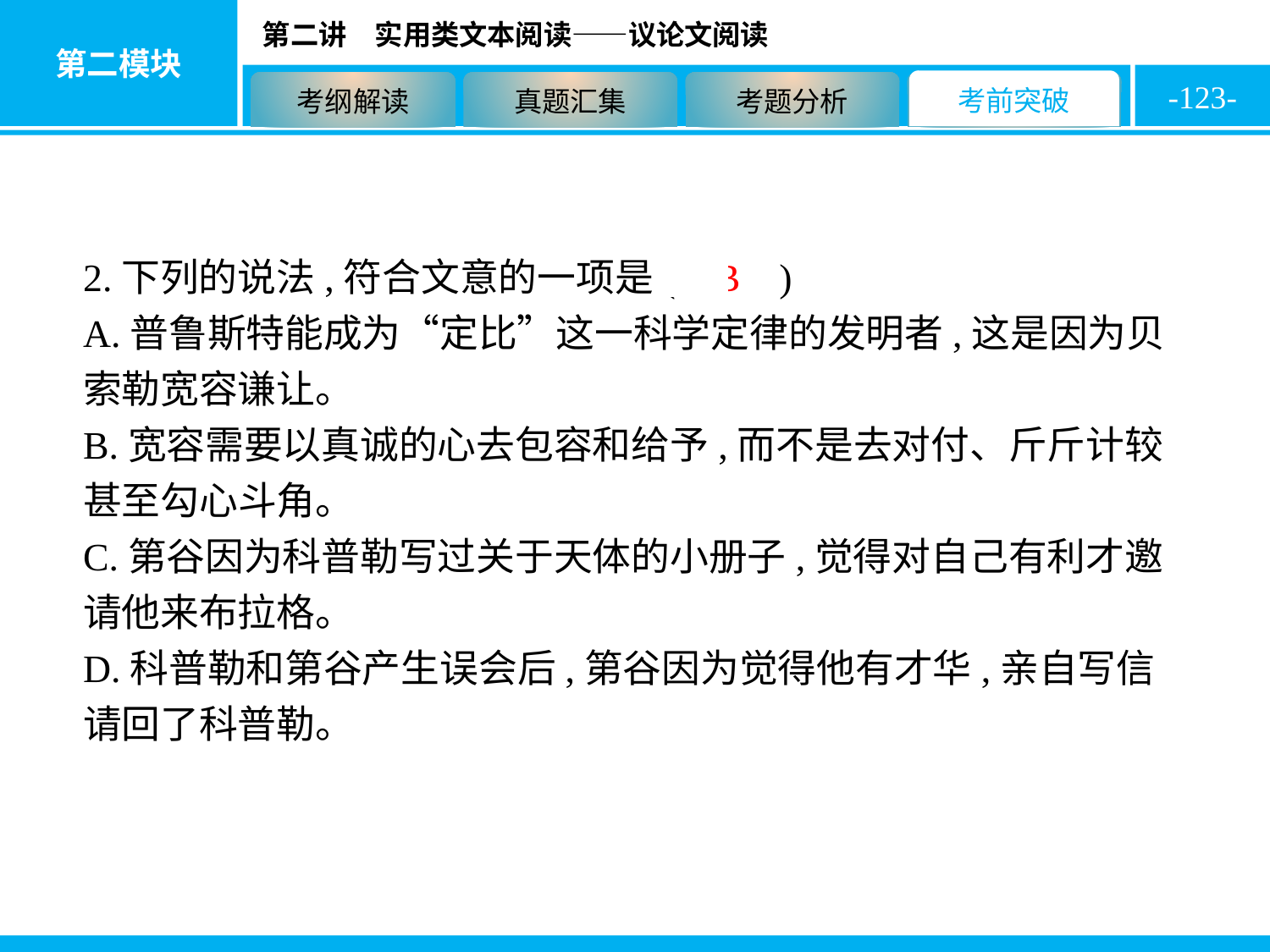

-123-
2.下列的说法,符合文意的一项是(    B    )
A.普鲁斯特能成为“定比”这一科学定律的发明者,这是因为贝索勒宽容谦让。
B.宽容需要以真诚的心去包容和给予,而不是去对付、斤斤计较甚至勾心斗角。
C.第谷因为科普勒写过关于天体的小册子,觉得对自己有利才邀请他来布拉格。
D.科普勒和第谷产生误会后,第谷因为觉得他有才华,亲自写信请回了科普勒。